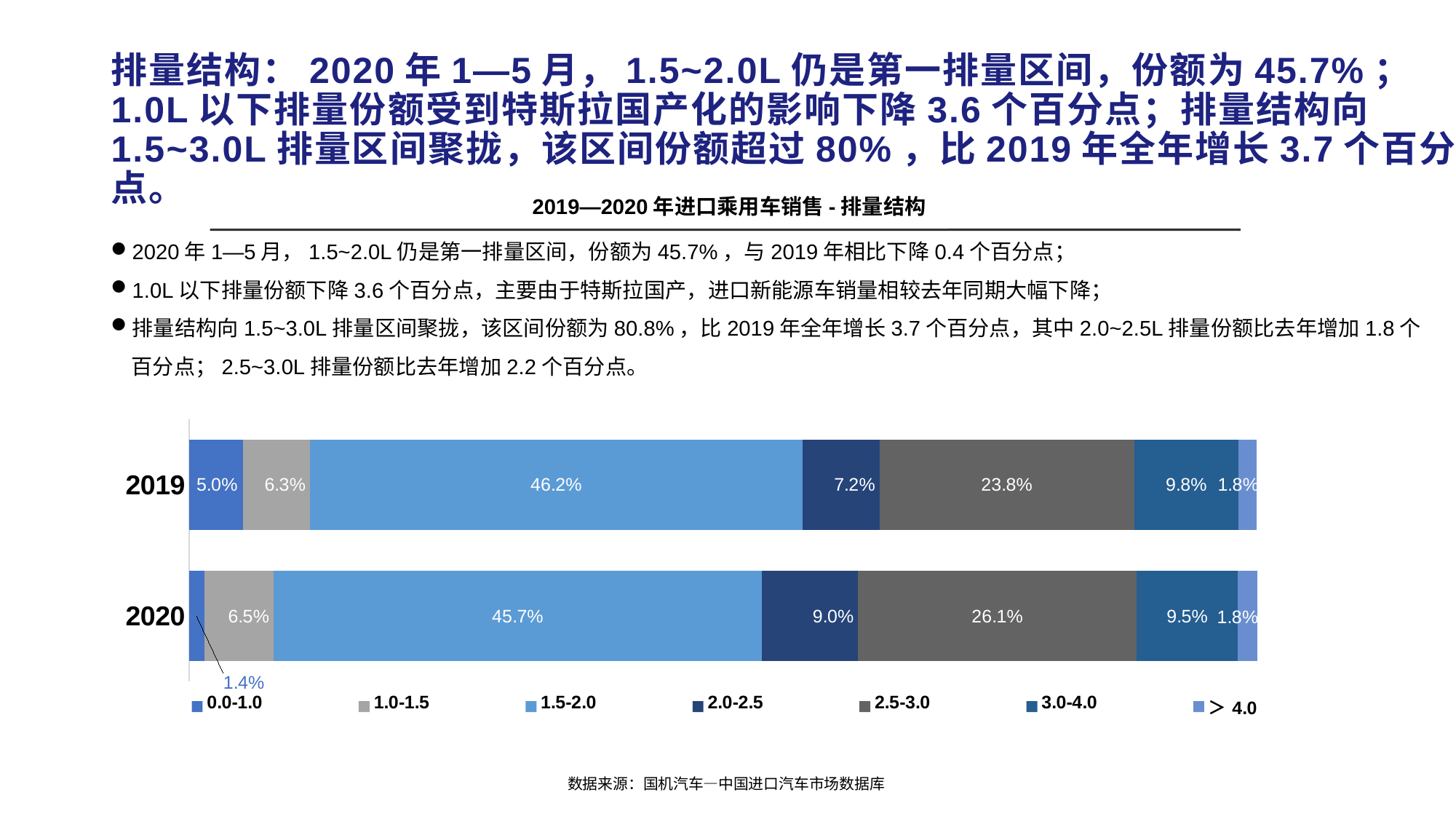

# 排量结构：2020年1—5月，1.5~2.0L仍是第一排量区间，份额为45.7%；1.0L以下排量份额受到特斯拉国产化的影响下降3.6个百分点；排量结构向1.5~3.0L排量区间聚拢，该区间份额超过80%，比2019年全年增长3.7个百分点。
2019—2020年进口乘用车销售-排量结构
2020年1—5月，1.5~2.0L仍是第一排量区间，份额为45.7%，与2019年相比下降0.4个百分点；
1.0L以下排量份额下降3.6个百分点，主要由于特斯拉国产，进口新能源车销量相较去年同期大幅下降；
排量结构向1.5~3.0L排量区间聚拢，该区间份额为80.8%，比2019年全年增长3.7个百分点，其中2.0~2.5L排量份额比去年增加1.8个百分点；2.5~3.0L排量份额比去年增加2.2个百分点。

### Chart

| Category | 0.0-1.0 | 1.0-1.5 | 1.5-2.0 | 2.0-2.5 | 2.5-3.0 | 3.0-4.0 | ＞4.0 |
|---|---|---|---|---|---|---|---|
| 2020 | 0.0141318133446069 | 0.0647695963380323 | 0.457454407627156 | 0.0899485400236162 | 0.260929778270187 | 0.0945784801084596 | 0.0181873842879426 |
| 2019 | 0.050336908666278 | 0.0626455198658088 | 0.461504071873849 | 0.0718970962192553 | 0.238477330195529 | 0.0976248296679912 | 0.0175142435112893 |
数据来源：国机汽车—中国进口汽车市场数据库